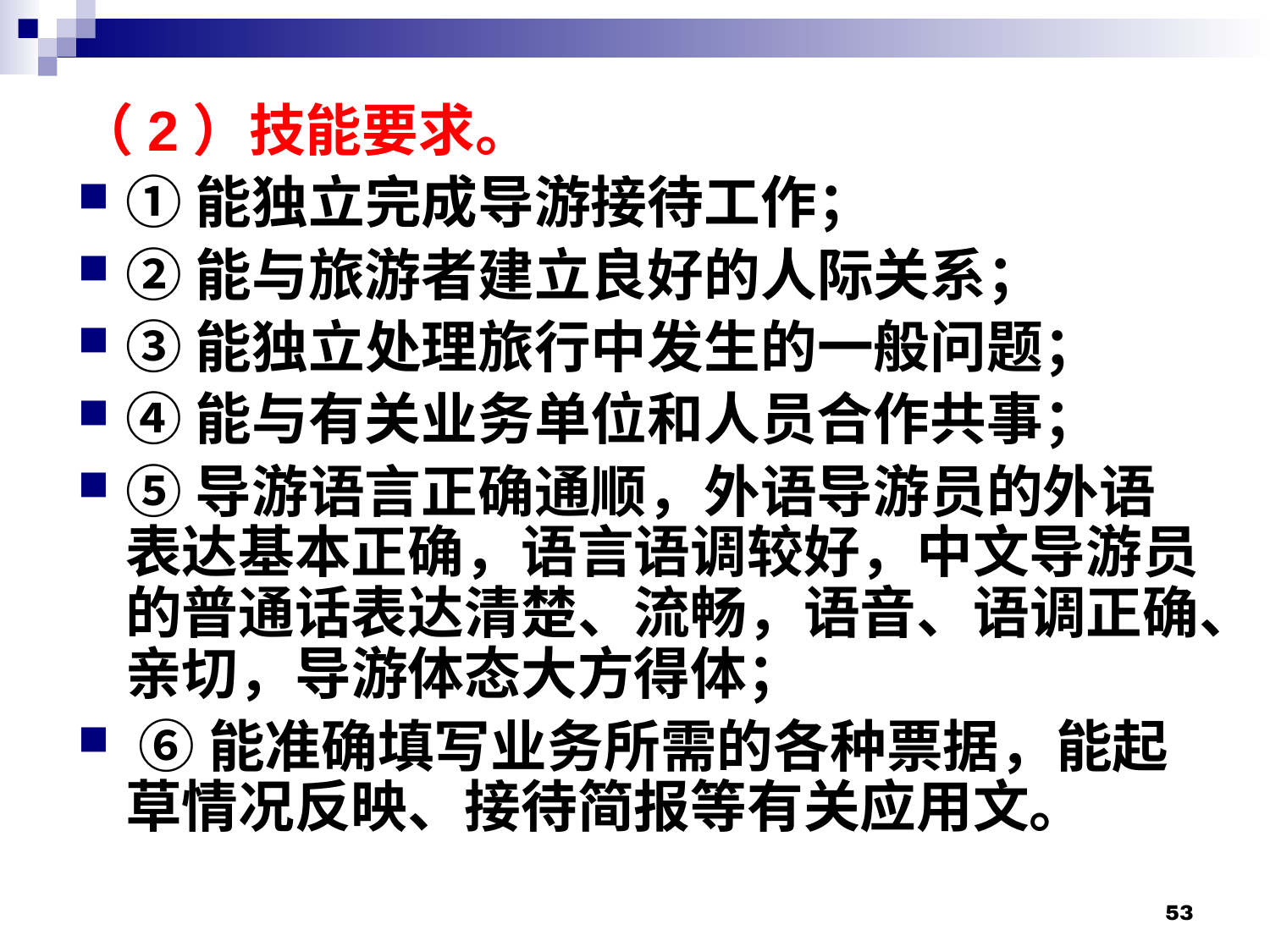

# （2）技能要求。
①能独立完成导游接待工作；
②能与旅游者建立良好的人际关系；
③能独立处理旅行中发生的一般问题；
④能与有关业务单位和人员合作共事；
⑤导游语言正确通顺，外语导游员的外语表达基本正确，语言语调较好，中文导游员的普通话表达清楚、流畅，语音、语调正确、亲切，导游体态大方得体；
 ⑥能准确填写业务所需的各种票据，能起草情况反映、接待简报等有关应用文。
53